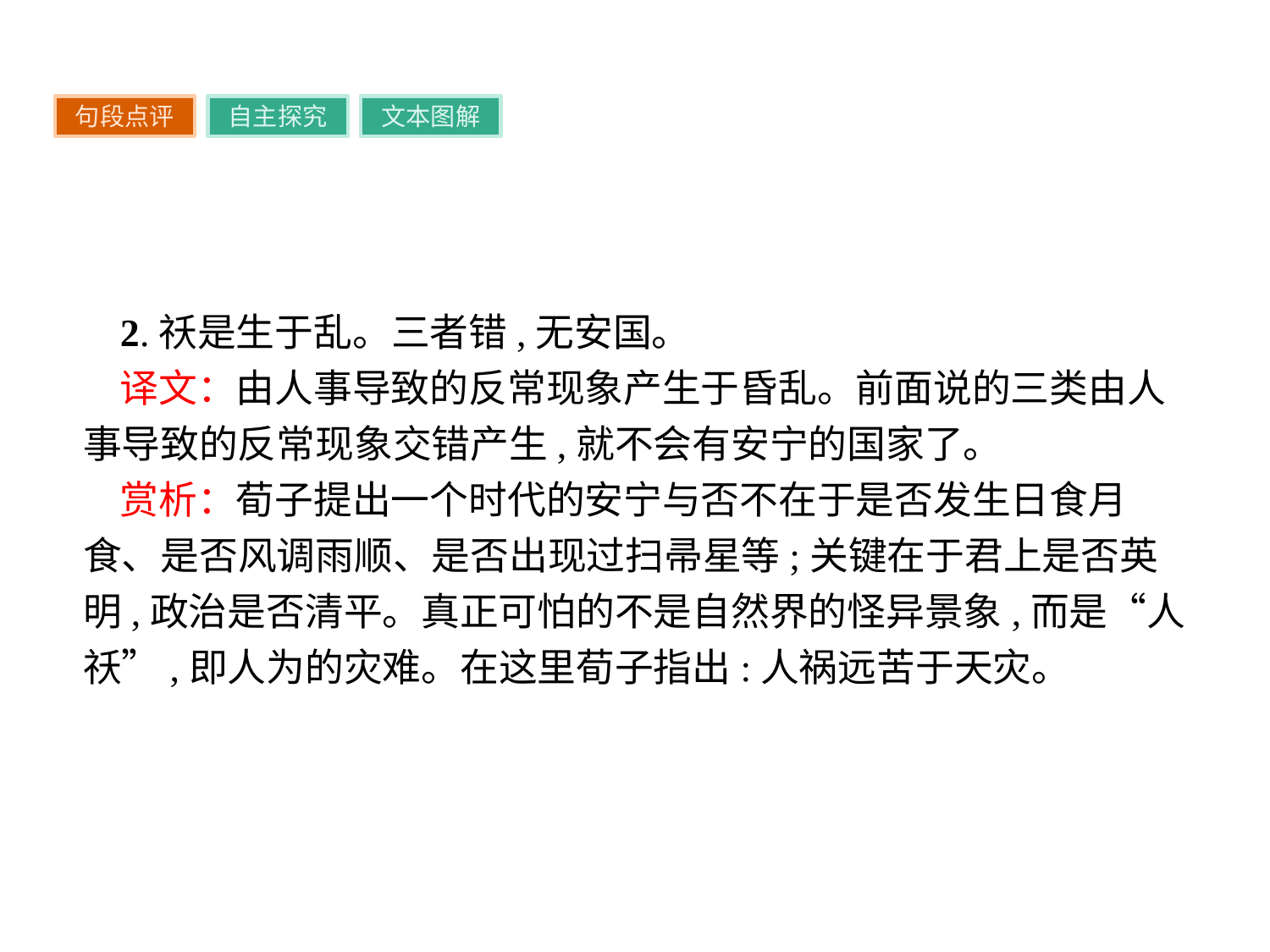

句段点评
自主探究
文本图解
2.祅是生于乱。三者错,无安国。
译文：由人事导致的反常现象产生于昏乱。前面说的三类由人事导致的反常现象交错产生,就不会有安宁的国家了。
赏析：荀子提出一个时代的安宁与否不在于是否发生日食月食、是否风调雨顺、是否出现过扫帚星等;关键在于君上是否英明,政治是否清平。真正可怕的不是自然界的怪异景象,而是“人祅”,即人为的灾难。在这里荀子指出:人祸远苦于天灾。